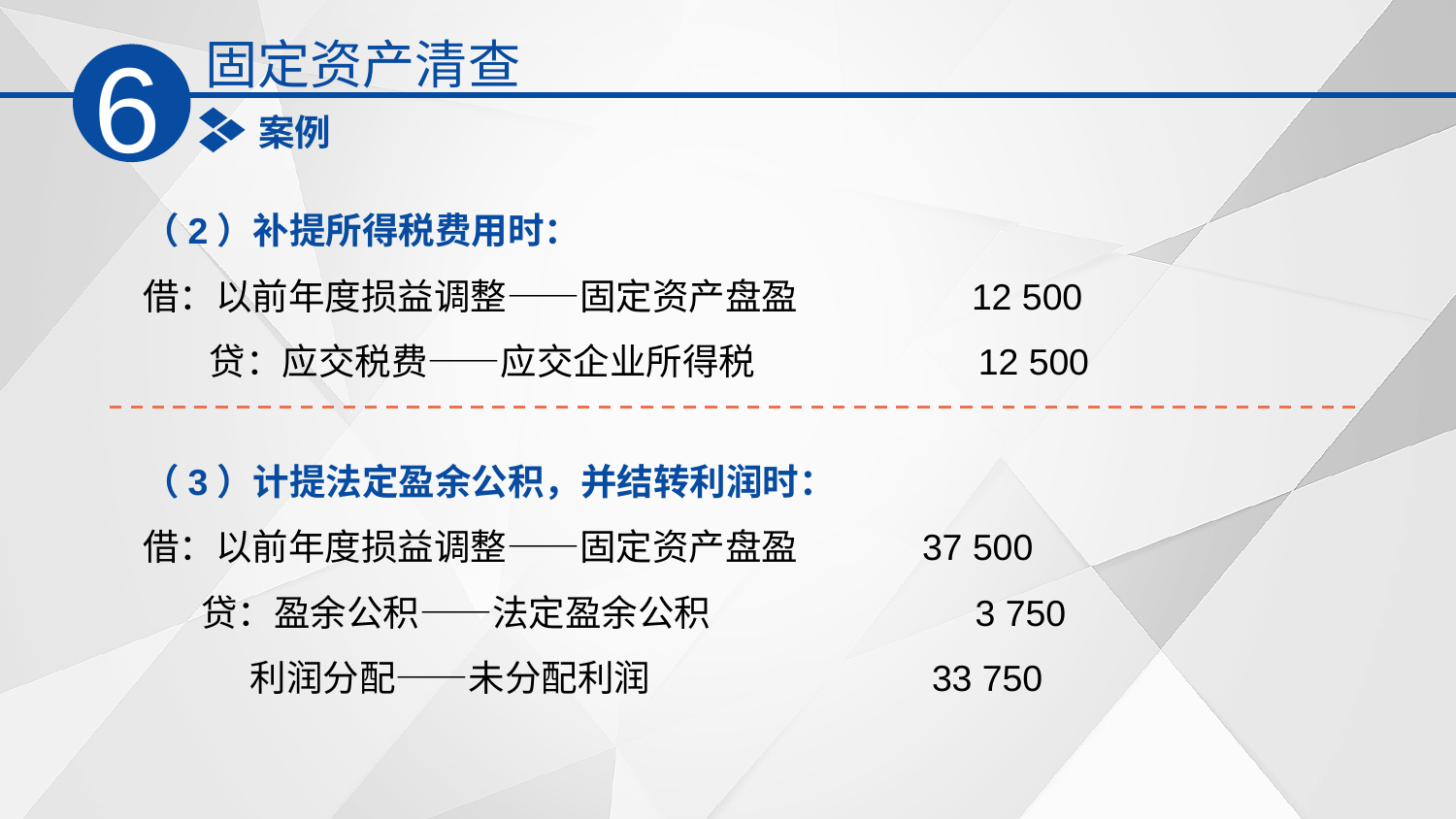

固定资产清查
6

案例

（2）补提所得税费用时：
借：以前年度损益调整——固定资产盘盈                    12 500
       贷：应交税费——应交企业所得税                          12 500
（3）计提法定盈余公积，并结转利润时：
借：以前年度损益调整——固定资产盘盈              37 500
      贷：盈余公积——法定盈余公积                               3 750
            利润分配——未分配利润                                 33 750